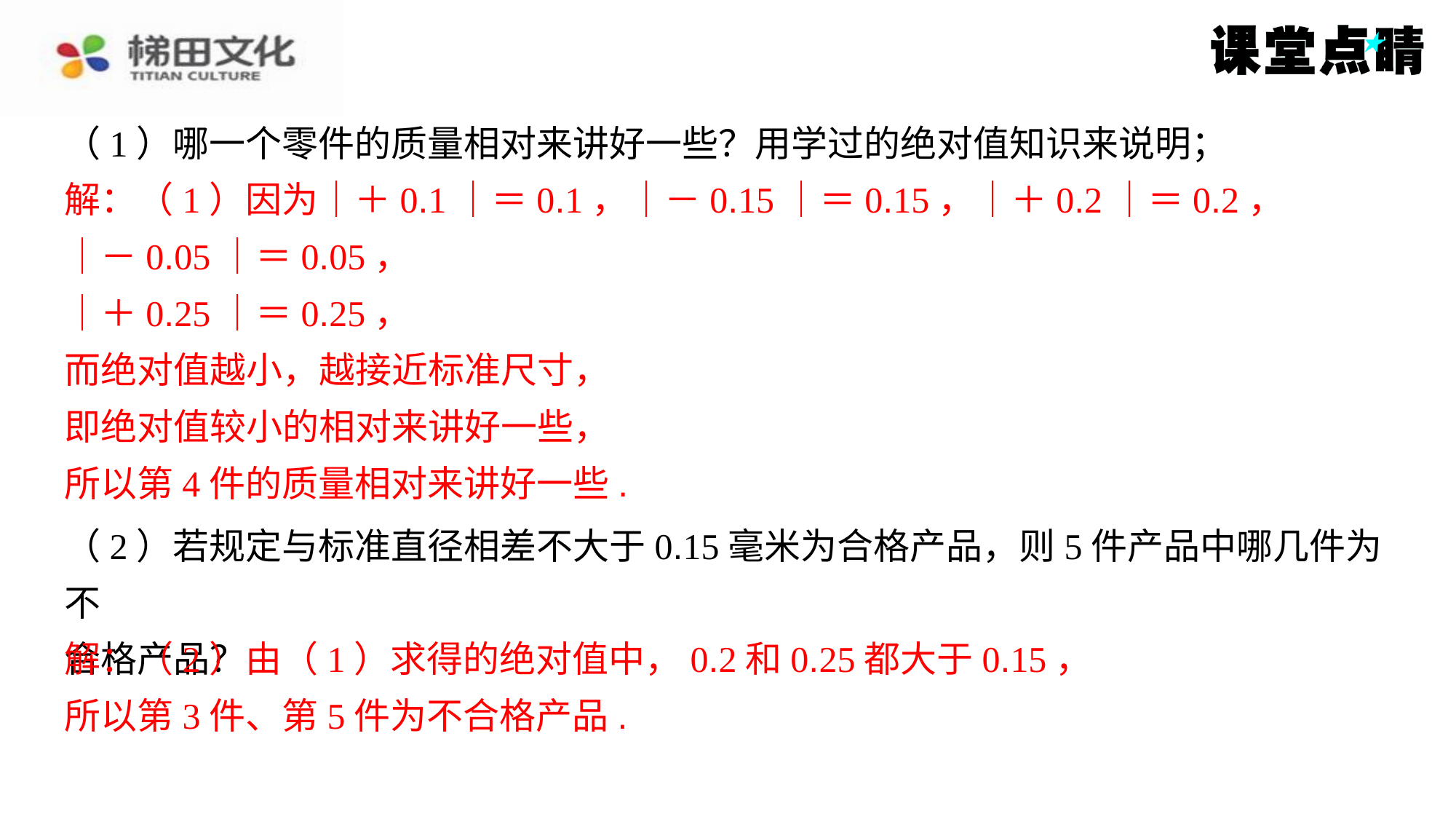

（1）哪一个零件的质量相对来讲好一些？用学过的绝对值知识来说明；
解：（1）因为｜＋0.1｜＝0.1，｜－0.15｜＝0.15，｜＋0.2｜＝0.2，｜－
0.05｜＝0.05，
｜＋0.25｜＝0.25，
而绝对值越小，越接近标准尺寸，
即绝对值较小的相对来讲好一些，
所以第4件的质量相对来讲好一些.
解：（1）因为｜＋0.1｜＝0.1，｜－0.15｜＝0.15，｜＋0.2｜＝0.2，
｜－0.05｜＝0.05，
｜＋0.25｜＝0.25，
而绝对值越小，越接近标准尺寸，
即绝对值较小的相对来讲好一些，
所以第4件的质量相对来讲好一些.
（2）若规定与标准直径相差不大于0.15毫米为合格产品，则5件产品中哪几件为不
合格产品？
解：（2）由（1）求得的绝对值中，0.2和0.25都大于0.15，
解：（2）由（1）求得的绝对值中，0.2和0.25都大于0.15，
所以第3件、第5件为不合格产品.
所以第3件、第5件为不合格产品.